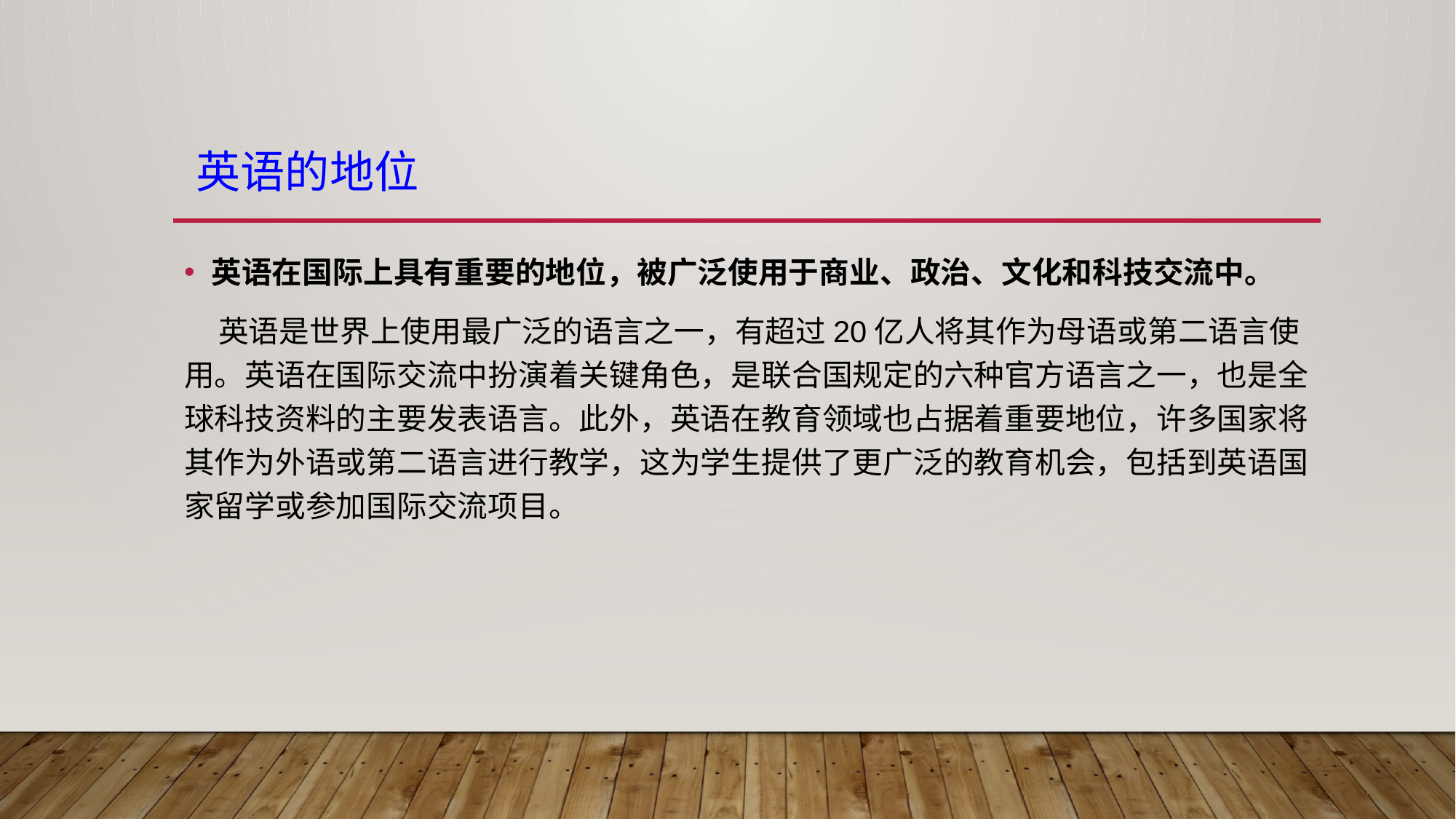

# 英语的地位
英语在国际上具有重要的地位，被广泛使用于商业、政治、文化和科技交流中。
    英语是世界上使用最广泛的语言之一，有超过20亿人将其作为母语或第二语言使用。英语在国际交流中扮演着关键角色，是联合国规定的六种官方语言之一，也是全球科技资料的主要发表语言。此外，英语在教育领域也占据着重要地位，许多国家将其作为外语或第二语言进行教学，这为学生提供了更广泛的教育机会，包括到英语国家留学或参加国际交流项目。